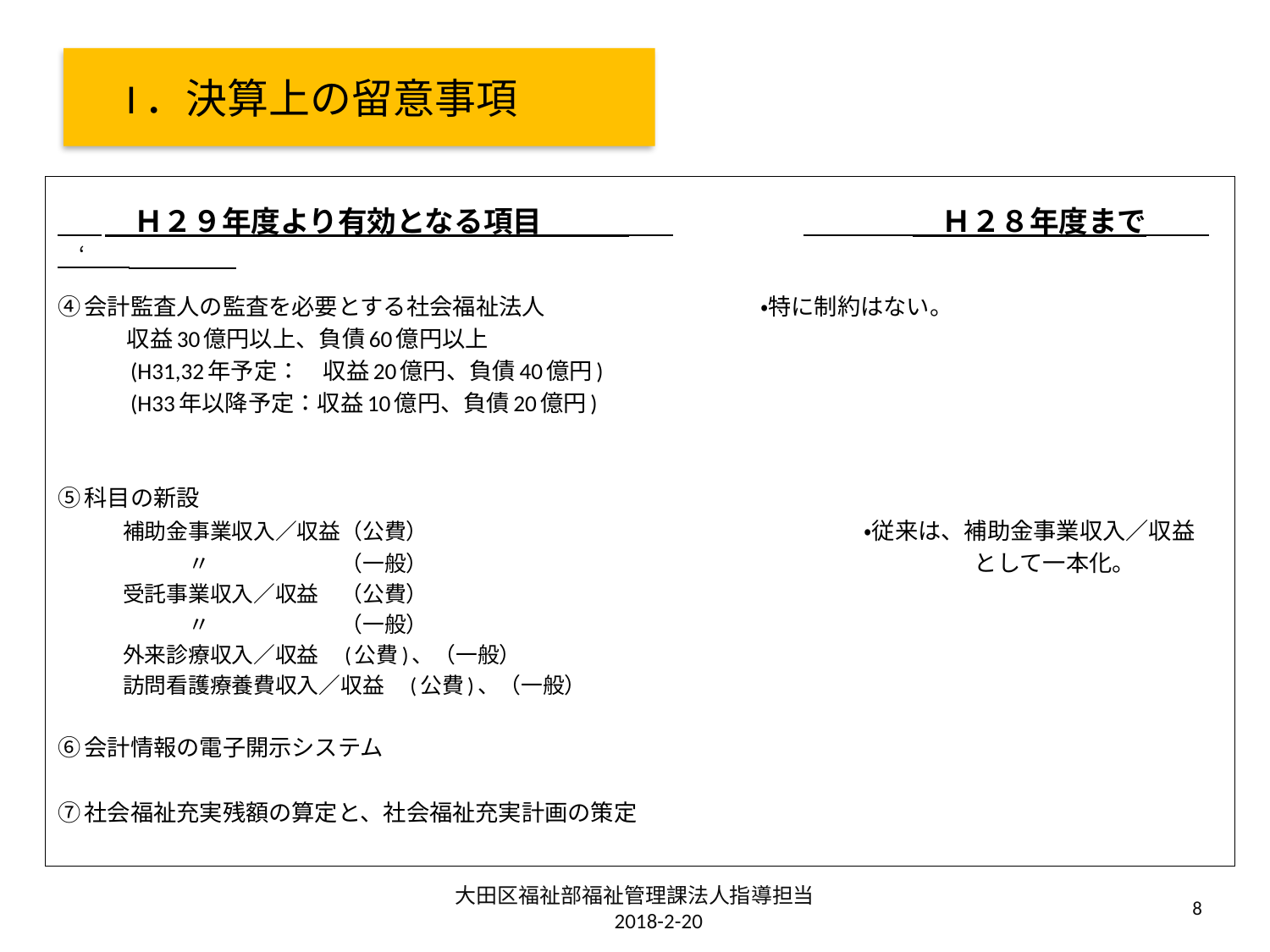

# I．決算上の留意事項

         　Ｈ２９年度より有効となる項目　　　　　　　　　　　　　　　　　Ｈ２８年度まで　  　　‘

④会計監査人の監査を必要とする社会福祉法人　　　　　　　　　・特に制約はない。
　　　収益30億円以上、負債60億円以上
　　　(H31,32年予定：　収益20億円、負債40億円)
　　　(H33年以降予定：収益10億円、負債20億円)

⑤科目の新設
　　　補助金事業収入／収益（公費）　　　　　　　　　　　　　　　　　　　　・従来は、補助金事業収入／収益
　　　　　　〃　　　　　　（一般）　　　　　　　　　　　　　　　　　　　　　　　　　として一本化。
　　　受託事業収入／収益　（公費）
　　　　　　〃　　　　　　（一般）
　　　外来診療収入／収益　(公費)、（一般）
　　　訪問看護療養費収入／収益　(公費)、（一般）

⑥会計情報の電子開示システム

⑦社会福祉充実残額の算定と、社会福祉充実計画の策定

大田区福祉部福祉管理課法人指導担当　　2018-2-20
8